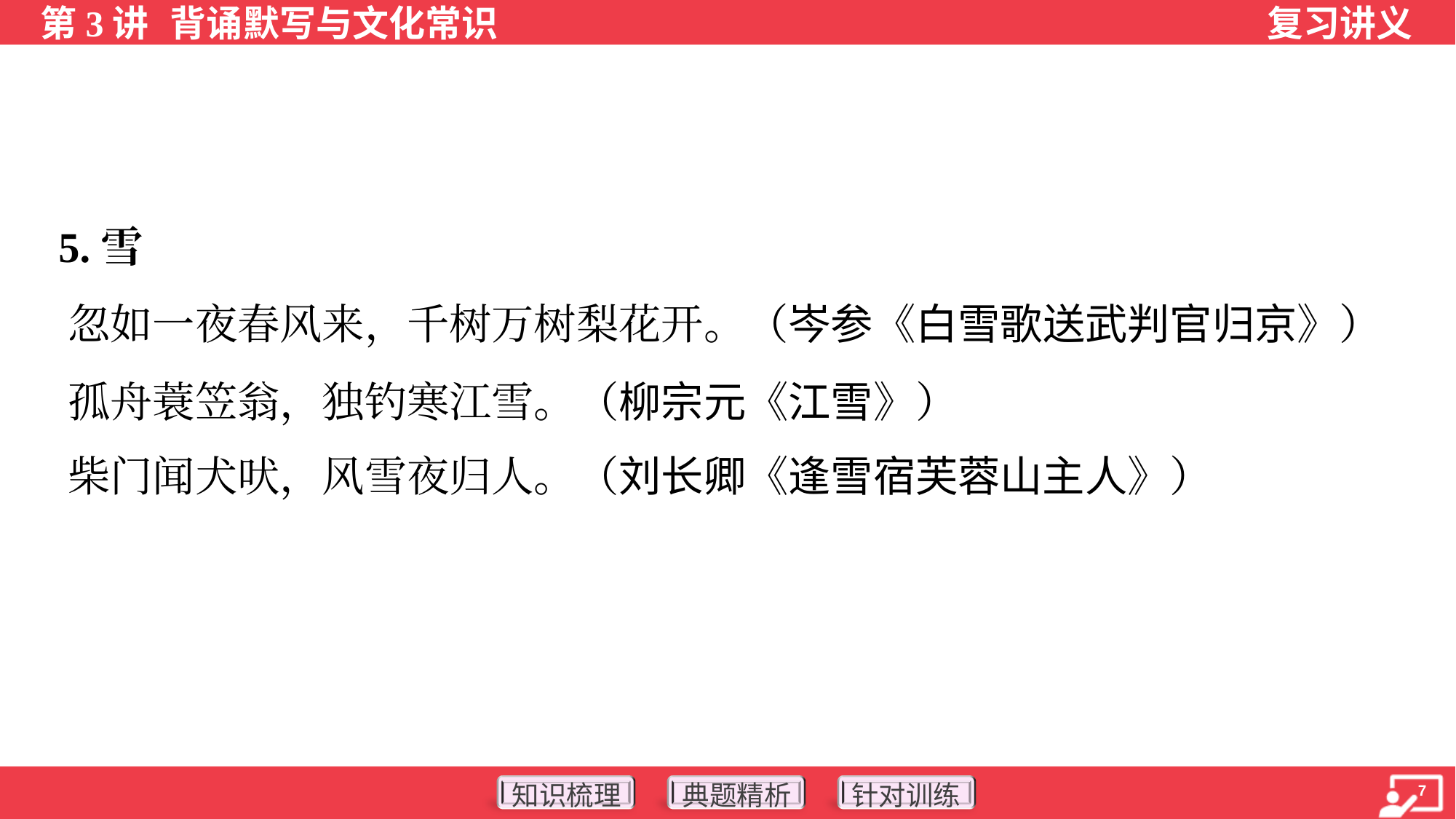

5.雪
    忽如一夜春风来，千树万树梨花开。（岑参《白雪歌送武判官归京》）
    孤舟蓑笠翁，独钓寒江雪。（柳宗元《江雪》）
    柴门闻犬吠，风雪夜归人。（刘长卿《逢雪宿芙蓉山主人》）